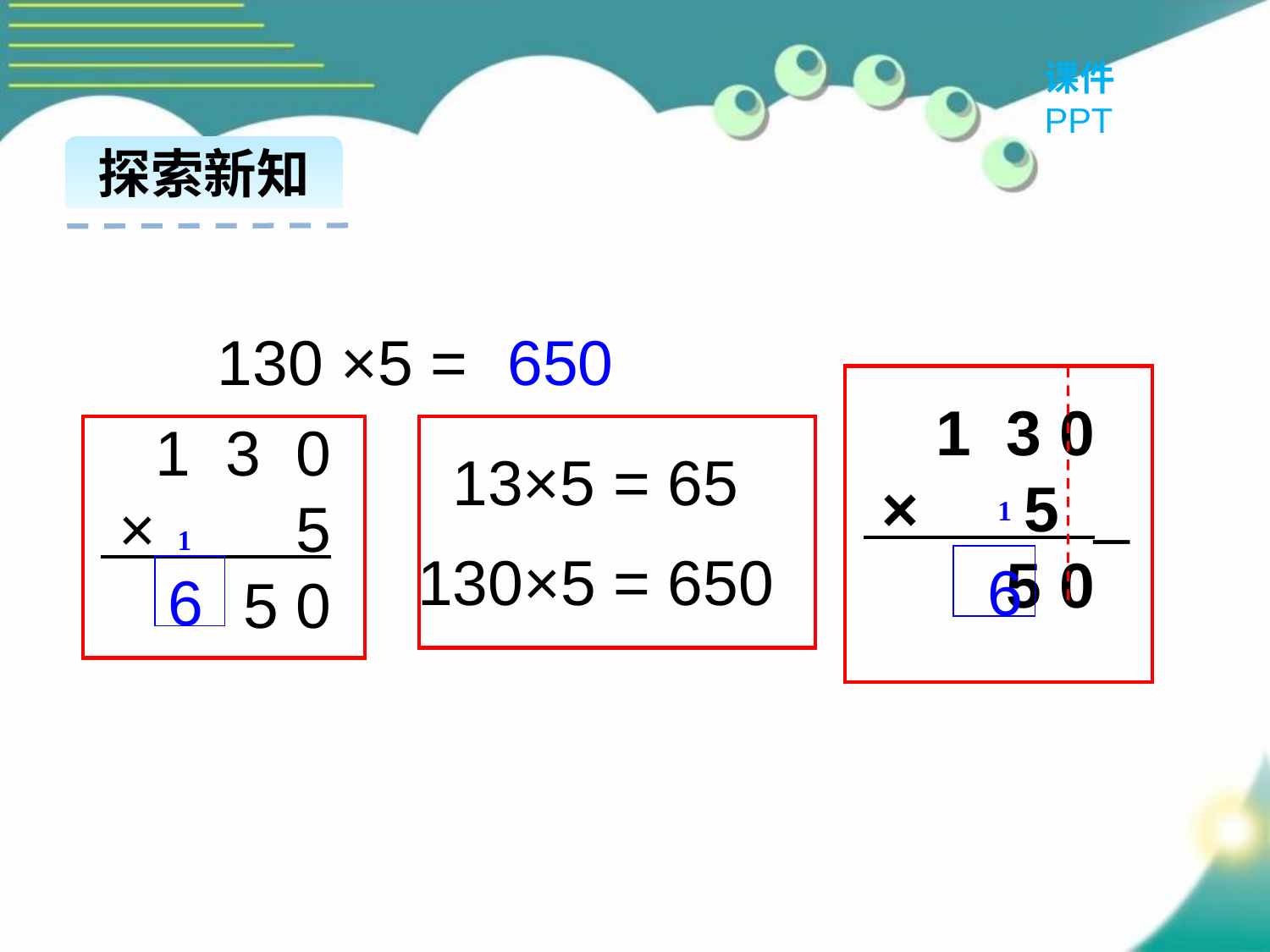

课件PPT
探索新知

130 ×5 =
650

1  3 0
 ×      5  _
 5 0
1

1  3  0
 ×        5
5 0
1

13×5 = 65
130×5 = 650
6
6